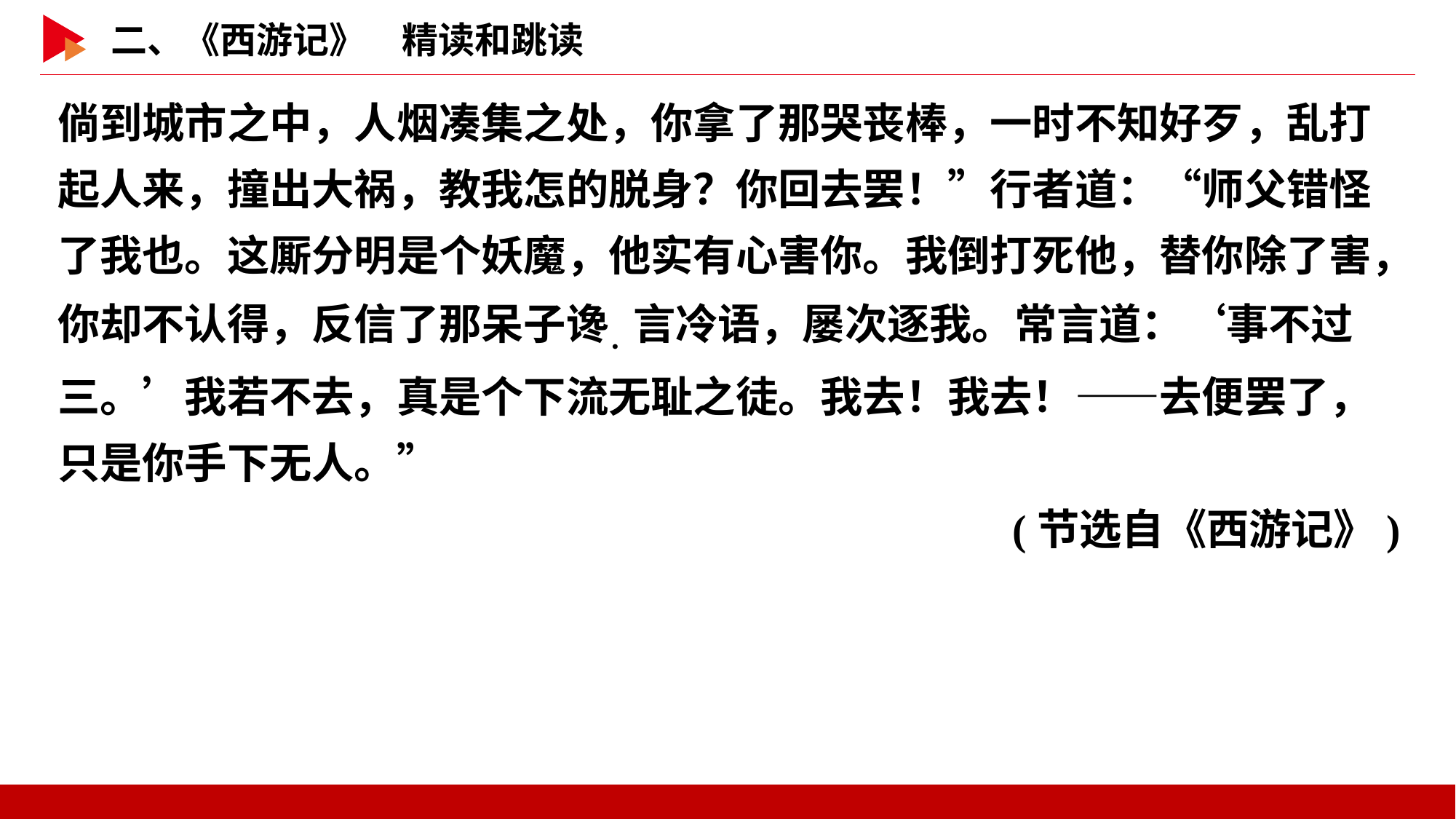

倘到城市之中，人烟凑集之处，你拿了那哭丧棒，一时不知好歹，乱打起人来，撞出大祸，教我怎的脱身？你回去罢！”行者道：“师父错怪了我也。这厮分明是个妖魔，他实有心害你。我倒打死他，替你除了害，你却不认得，反信了那呆子谗．言冷语，屡次逐我。常言道：‘事不过三。’我若不去，真是个下流无耻之徒。我去！我去！——去便罢了，只是你手下无人。”
(节选自《西游记》)